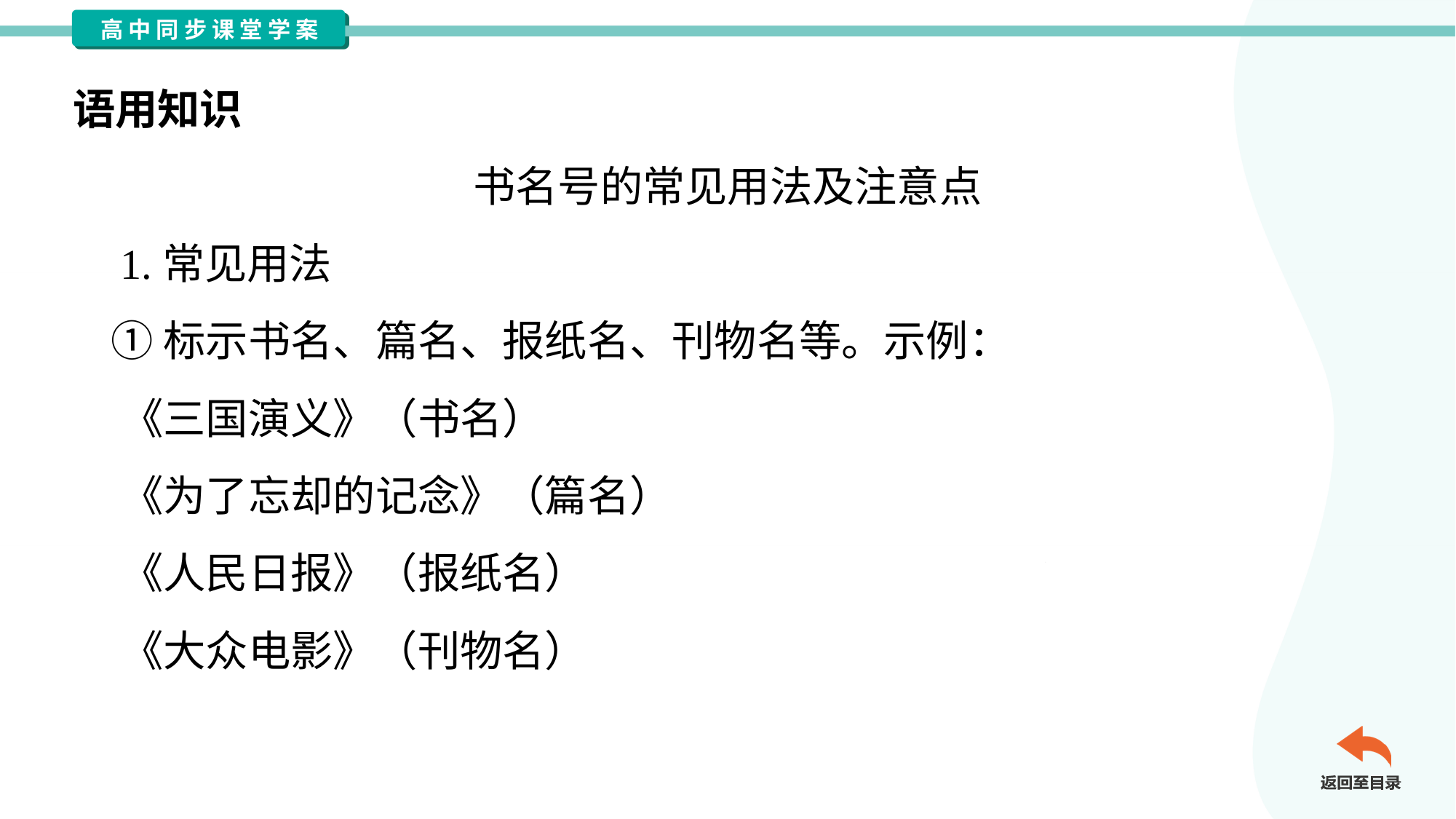

语用知识
书名号的常见用法及注意点
    1.常见用法
    ①标示书名、篇名、报纸名、刊物名等。示例：
    《三国演义》（书名）
    《为了忘却的记念》（篇名）
    《人民日报》（报纸名）
    《大众电影》（刊物名）